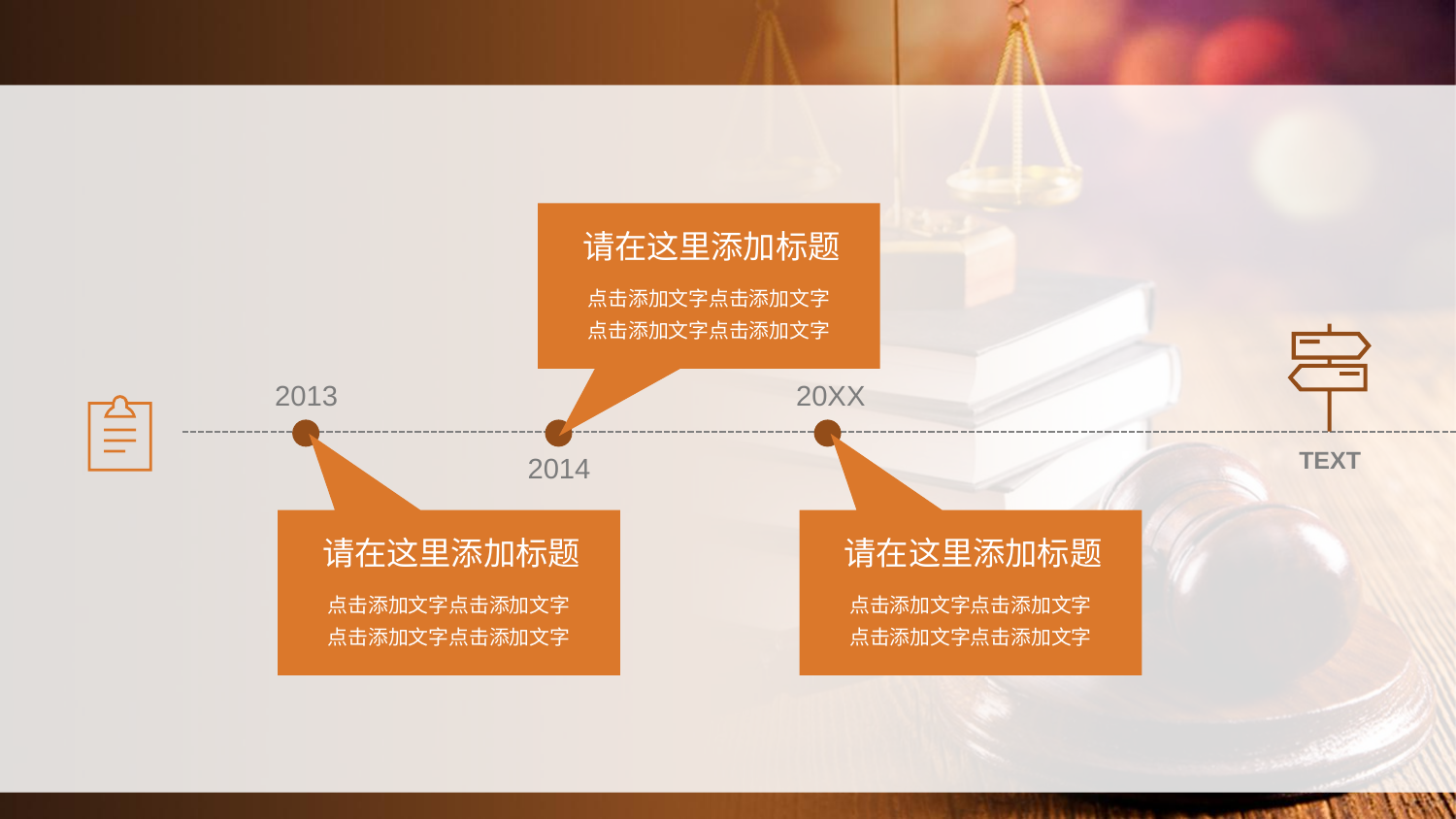

#

请在这里添加标题
点击添加文字点击添加文字
点击添加文字点击添加文字

2013
20XX

TEXT
2014

请在这里添加标题
点击添加文字点击添加文字
点击添加文字点击添加文字

请在这里添加标题
点击添加文字点击添加文字
点击添加文字点击添加文字